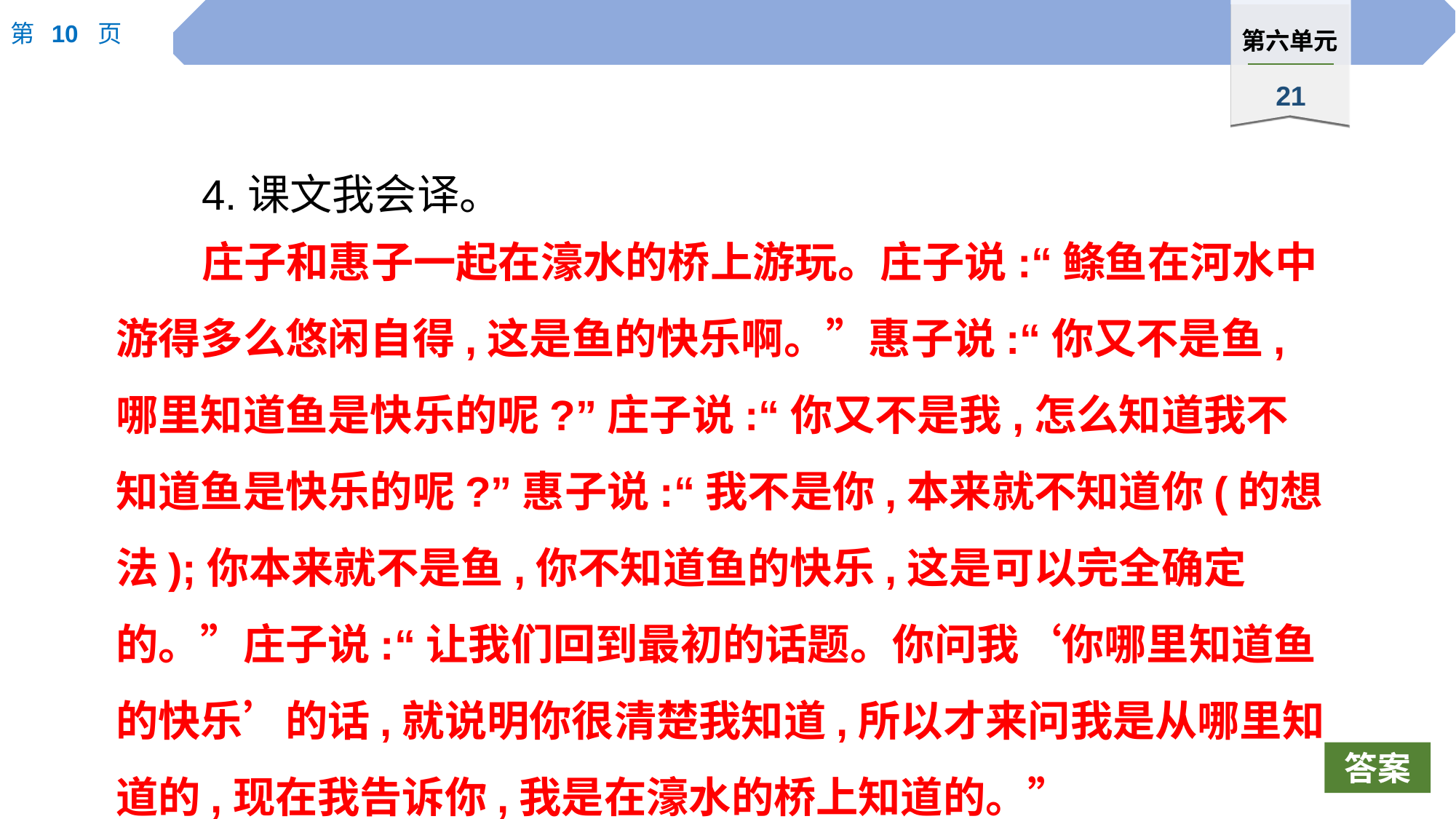

4.课文我会译。
庄子和惠子一起在濠水的桥上游玩。庄子说:“鲦鱼在河水中游得多么悠闲自得,这是鱼的快乐啊。”惠子说:“你又不是鱼,哪里知道鱼是快乐的呢?”庄子说:“你又不是我,怎么知道我不知道鱼是快乐的呢?”惠子说:“我不是你,本来就不知道你(的想法);你本来就不是鱼,你不知道鱼的快乐,这是可以完全确定的。”庄子说:“让我们回到最初的话题。你问我‘你哪里知道鱼的快乐’的话,就说明你很清楚我知道,所以才来问我是从哪里知道的,现在我告诉你,我是在濠水的桥上知道的。”

答案